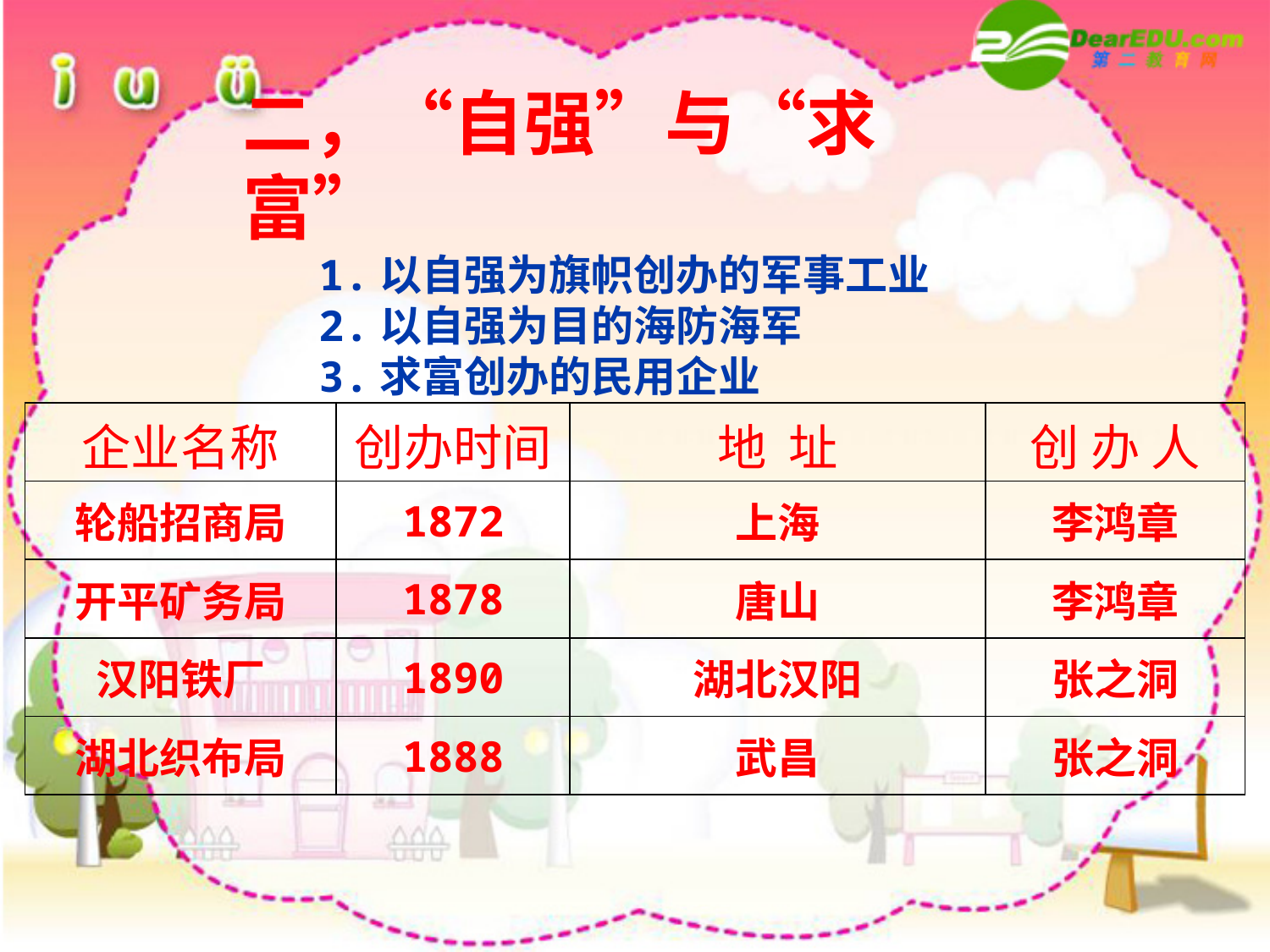

二，“自强”与“求富”
   1.以自强为旗帜创办的军事工业
   2.以自强为目的海防海军
   3.求富创办的民用企业
| 企业名称 | 创办时间 | 地 址 | 创 办 人 |
| --- | --- | --- | --- |
| 轮船招商局 | 1872 | 上海 | 李鸿章 |
| 开平矿务局 | 1878 | 唐山 | 李鸿章 |
| 汉阳铁厂 | 1890 | 湖北汉阳 | 张之洞 |
| 湖北织布局 | 1888 | 武昌 | 张之洞 |